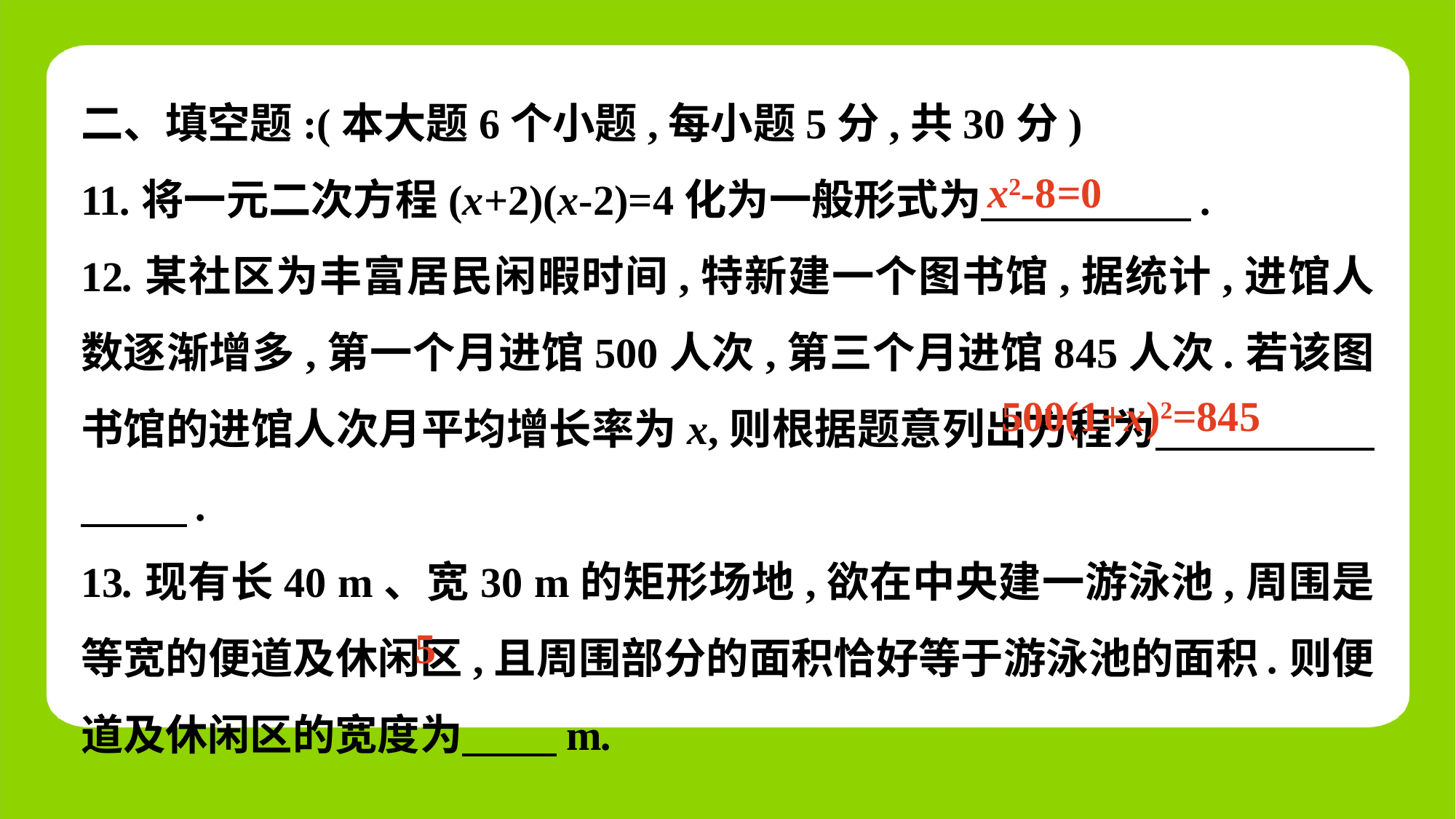

二、填空题:(本大题6个小题,每小题5分,共30分)
11.将一元二次方程(x+2)(x-2)=4化为一般形式为　             　.
12.某社区为丰富居民闲暇时间,特新建一个图书馆,据统计,进馆人数逐渐增多,第一个月进馆500人次,第三个月进馆845人次.若该图书馆的进馆人次月平均增长率为x,则根据题意列出方程为　                              .
13.现有长40 m、宽30 m的矩形场地,欲在中央建一游泳池,周围是等宽的便道及休闲区,且周围部分的面积恰好等于游泳池的面积.则便道及休闲区的宽度为　 　m.
x2-8=0
500(1+x)2=845
5